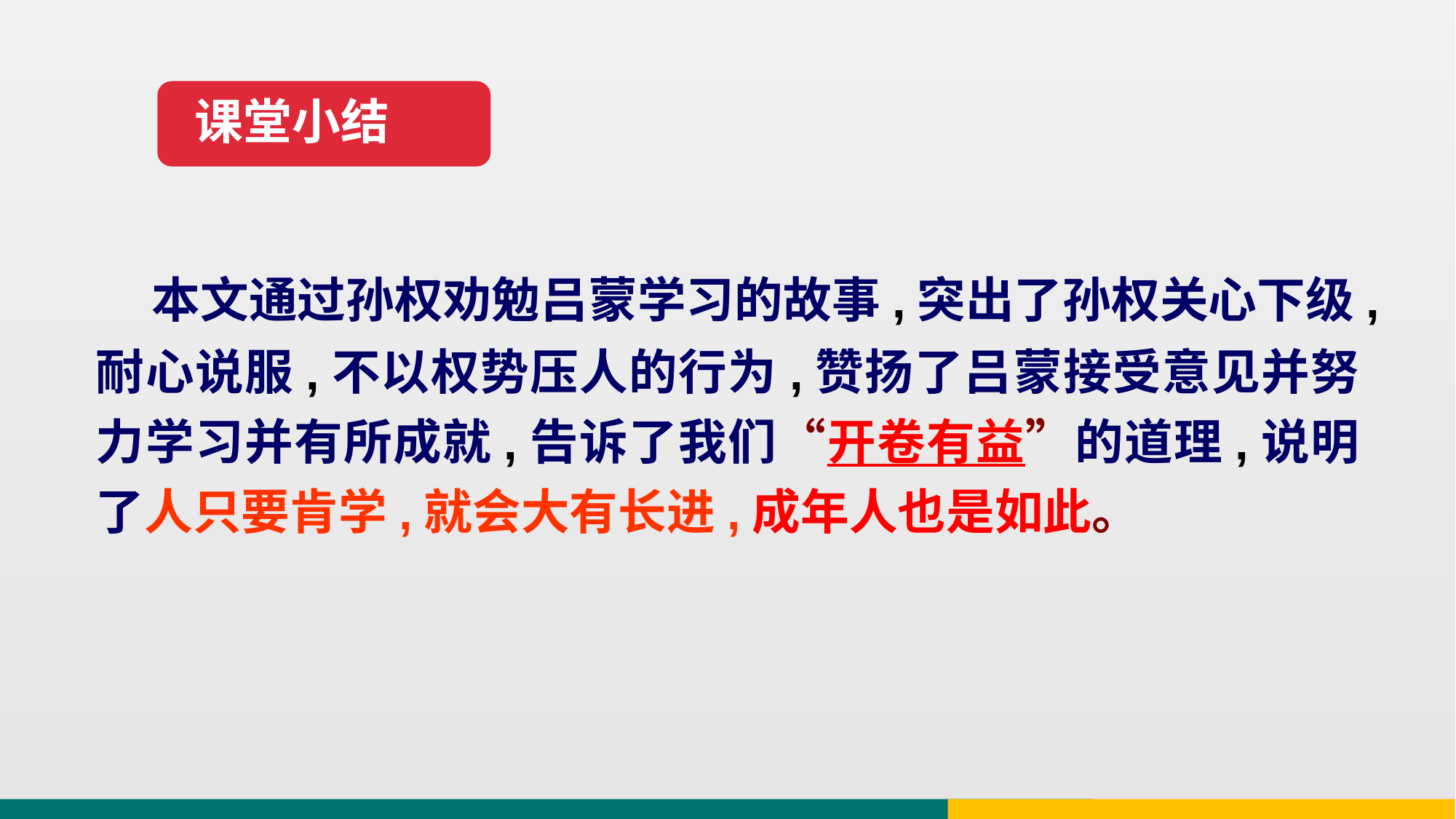

课堂小结
   本文通过孙权劝勉吕蒙学习的故事,突出了孙权关心下级,耐心说服,不以权势压人的行为,赞扬了吕蒙接受意见并努力学习并有所成就,告诉了我们“开卷有益”的道理,说明了人只要肯学,就会大有长进,成年人也是如此。